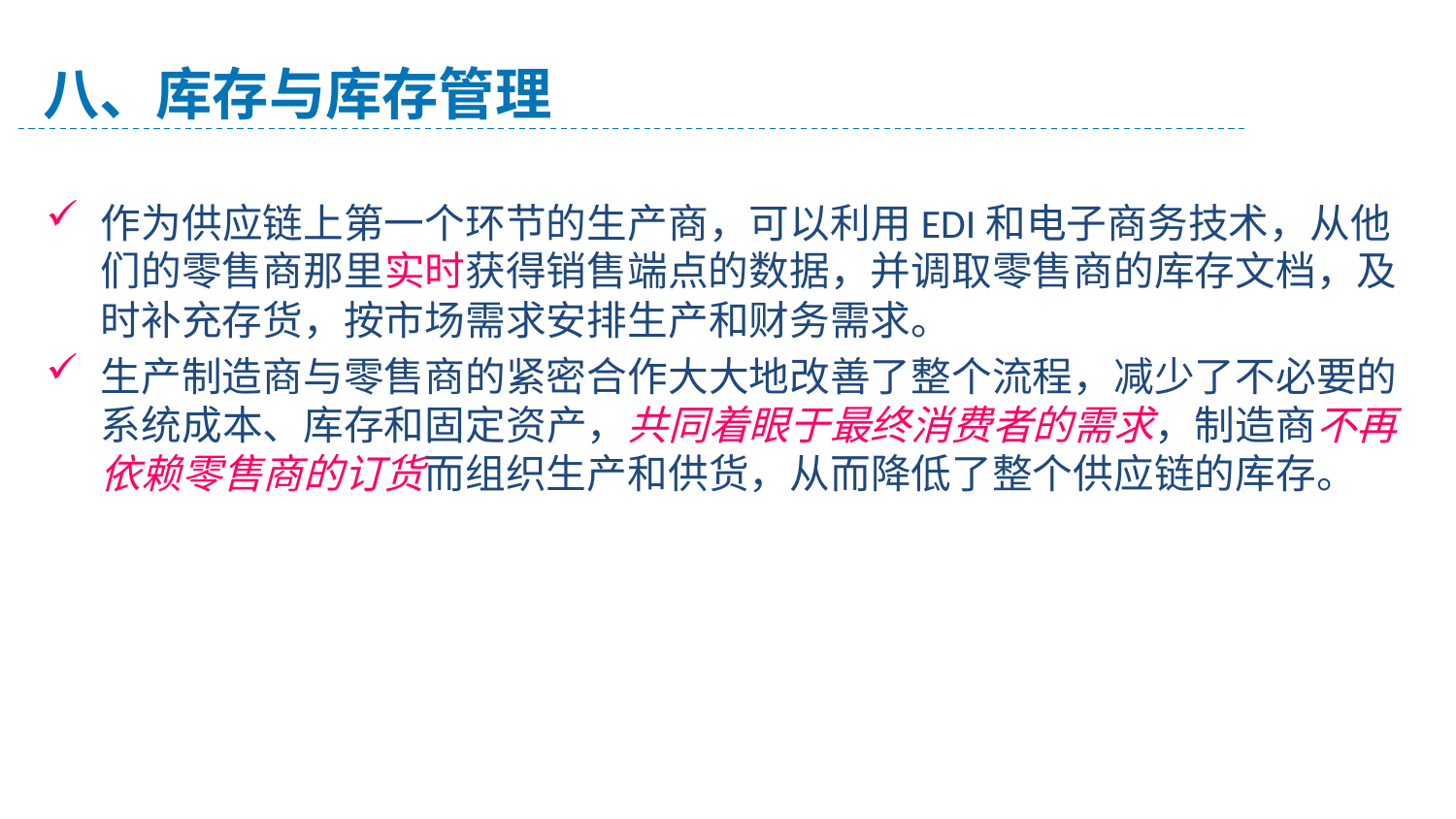

八、库存与库存管理
作为供应链上第一个环节的生产商，可以利用EDI和电子商务技术，从他们的零售商那里实时获得销售端点的数据，并调取零售商的库存文档，及时补充存货，按市场需求安排生产和财务需求。
生产制造商与零售商的紧密合作大大地改善了整个流程，减少了不必要的系统成本、库存和固定资产，共同着眼于最终消费者的需求，制造商不再依赖零售商的订货而组织生产和供货，从而降低了整个供应链的库存。